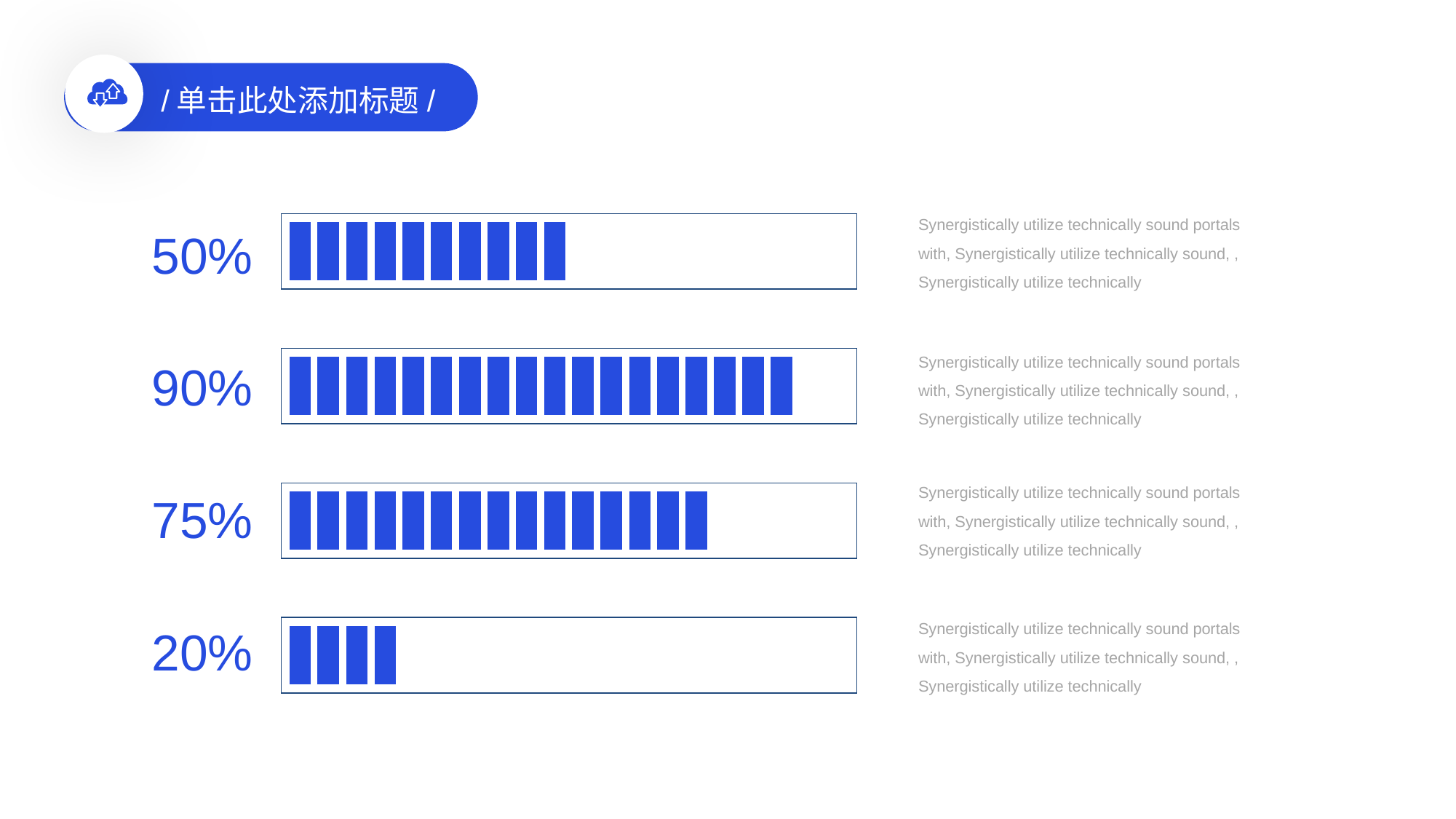

/单击此处添加标题/

Synergistically utilize technically sound portals with, Synergistically utilize technically sound, , Synergistically utilize technically
50%

Synergistically utilize technically sound portals with, Synergistically utilize technically sound, , Synergistically utilize technically
90%

Synergistically utilize technically sound portals with, Synergistically utilize technically sound, , Synergistically utilize technically
75%

Synergistically utilize technically sound portals with, Synergistically utilize technically sound, , Synergistically utilize technically
20%